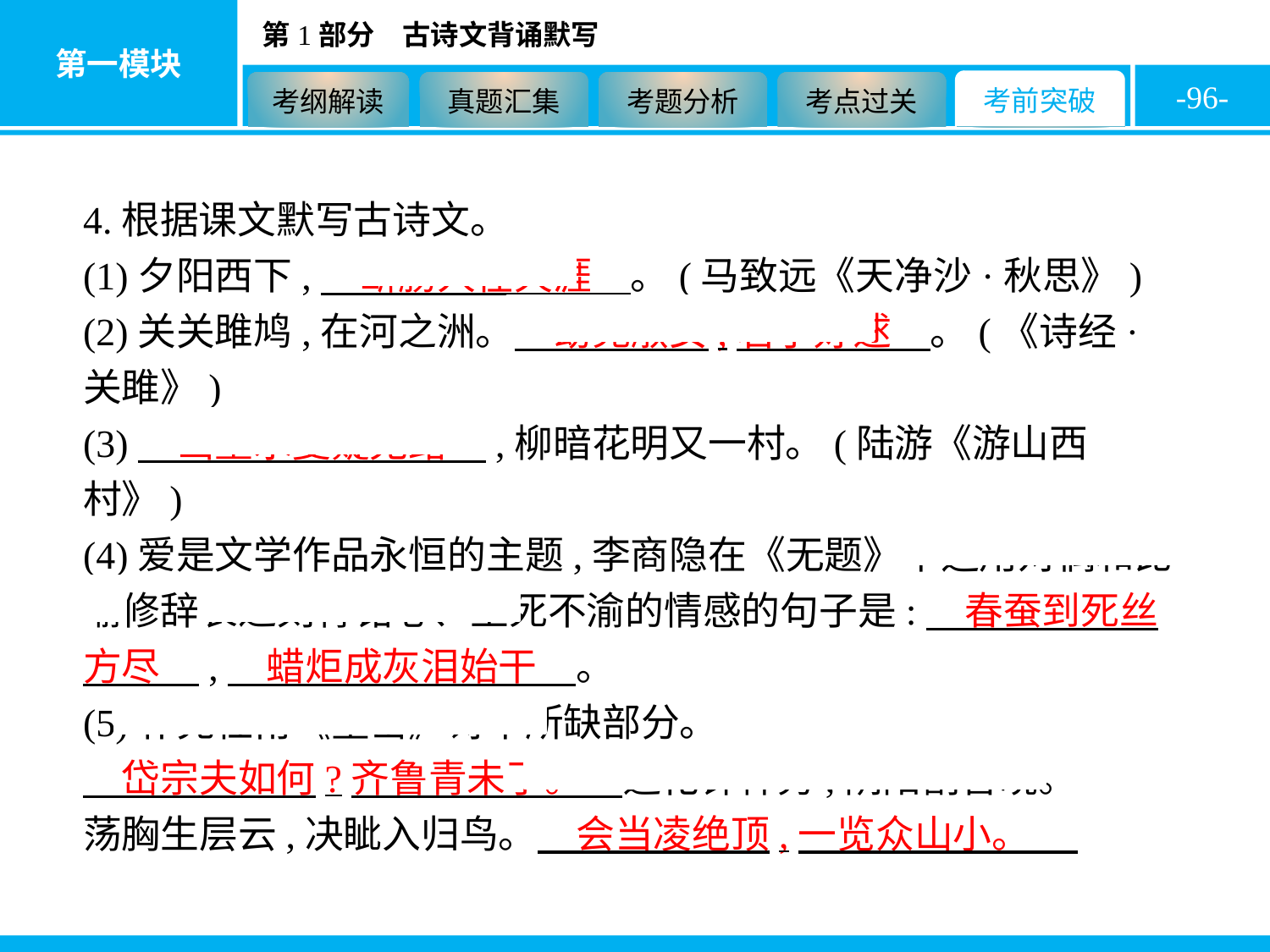

-96-
4.根据课文默写古诗文。
(1)夕阳西下,　断肠人在天涯　。(马致远《天净沙·秋思》)
(2)关关雎鸠,在河之洲。　窈窕淑女,君子好逑　。(《诗经·关雎》)
(3)　山重水复疑无路　,柳暗花明又一村。(陆游《游山西村》)
(4)爱是文学作品永恒的主题,李商隐在《无题》中运用对偶和比喻修辞表达刻骨铭心、至死不渝的情感的句子是:　春蚕到死丝方尽　,　蜡炬成灰泪始干　。
(5)补充杜甫《望岳》诗中所缺部分。
　岱宗夫如何?齐鲁青未了。　造化钟神秀,阴阳割昏晓。
荡胸生层云,决眦入归鸟。　会当凌绝顶,一览众山小。